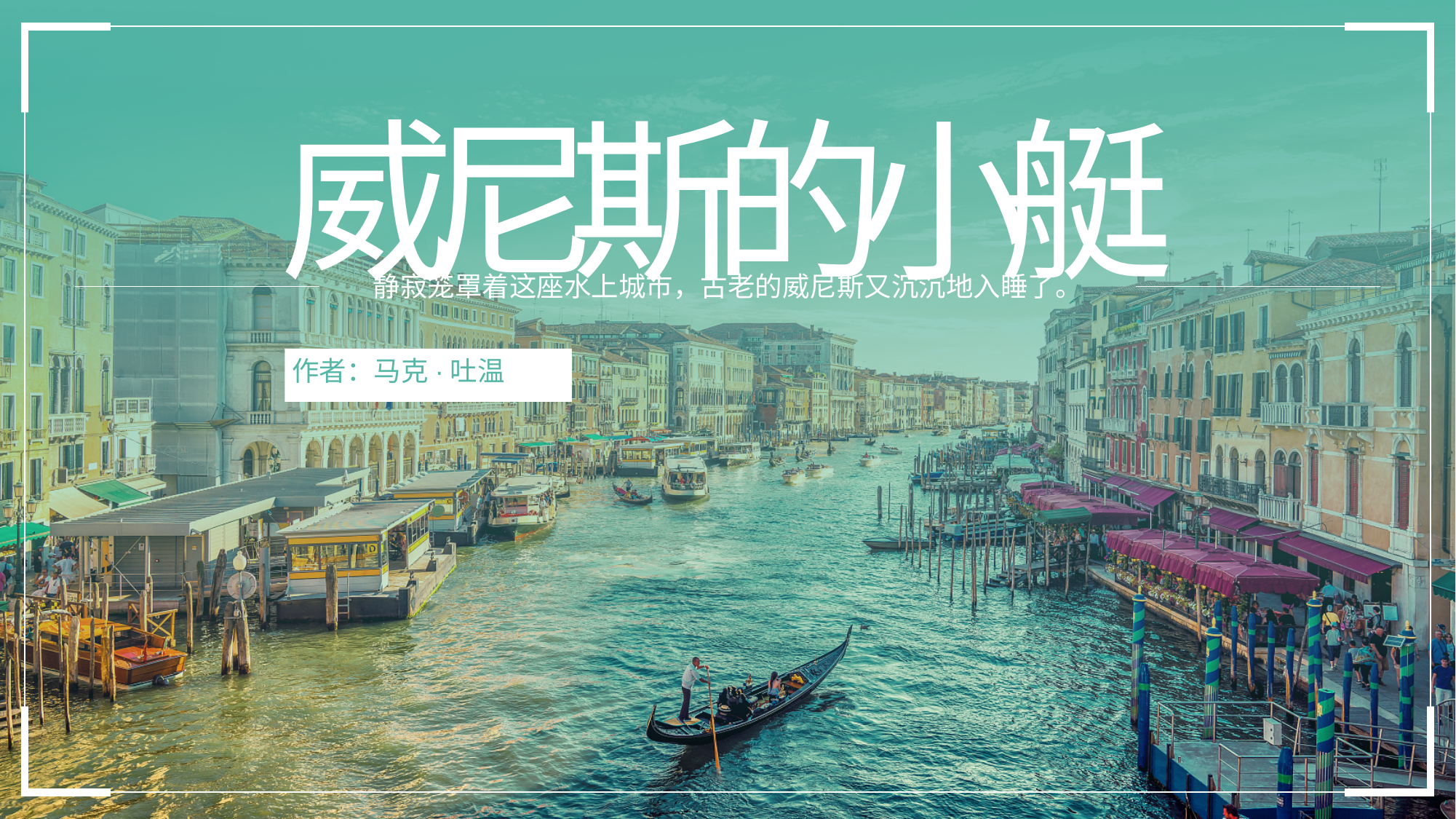

威尼斯的小艇
静寂笼罩着这座水上城市，古老的威尼斯又沉沉地入睡了。
作者：马克·吐温